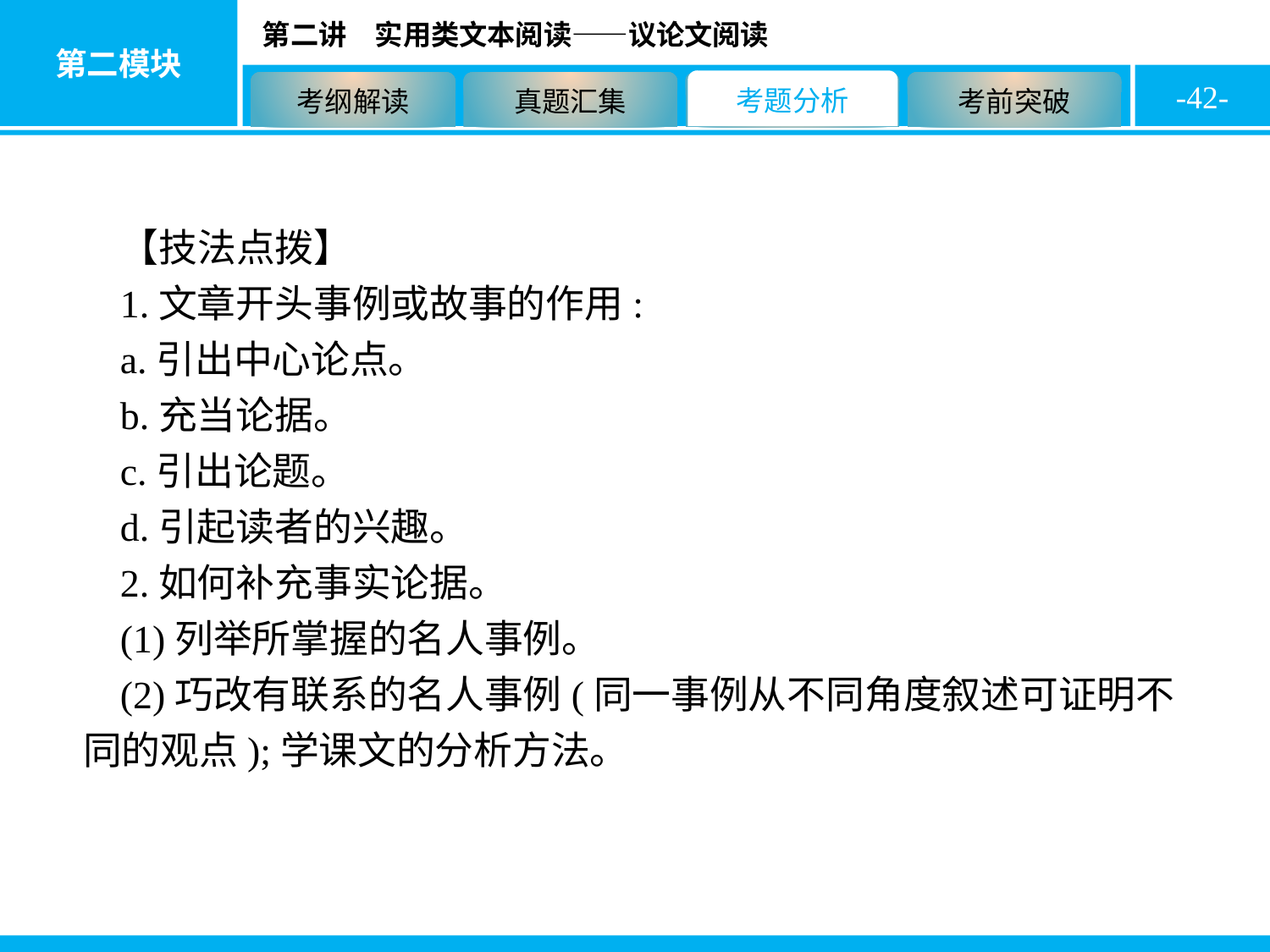

-42-
【技法点拨】
1.文章开头事例或故事的作用:
a.引出中心论点。
b.充当论据。
c.引出论题。
d.引起读者的兴趣。
2.如何补充事实论据。
(1)列举所掌握的名人事例。
(2)巧改有联系的名人事例(同一事例从不同角度叙述可证明不同的观点);学课文的分析方法。